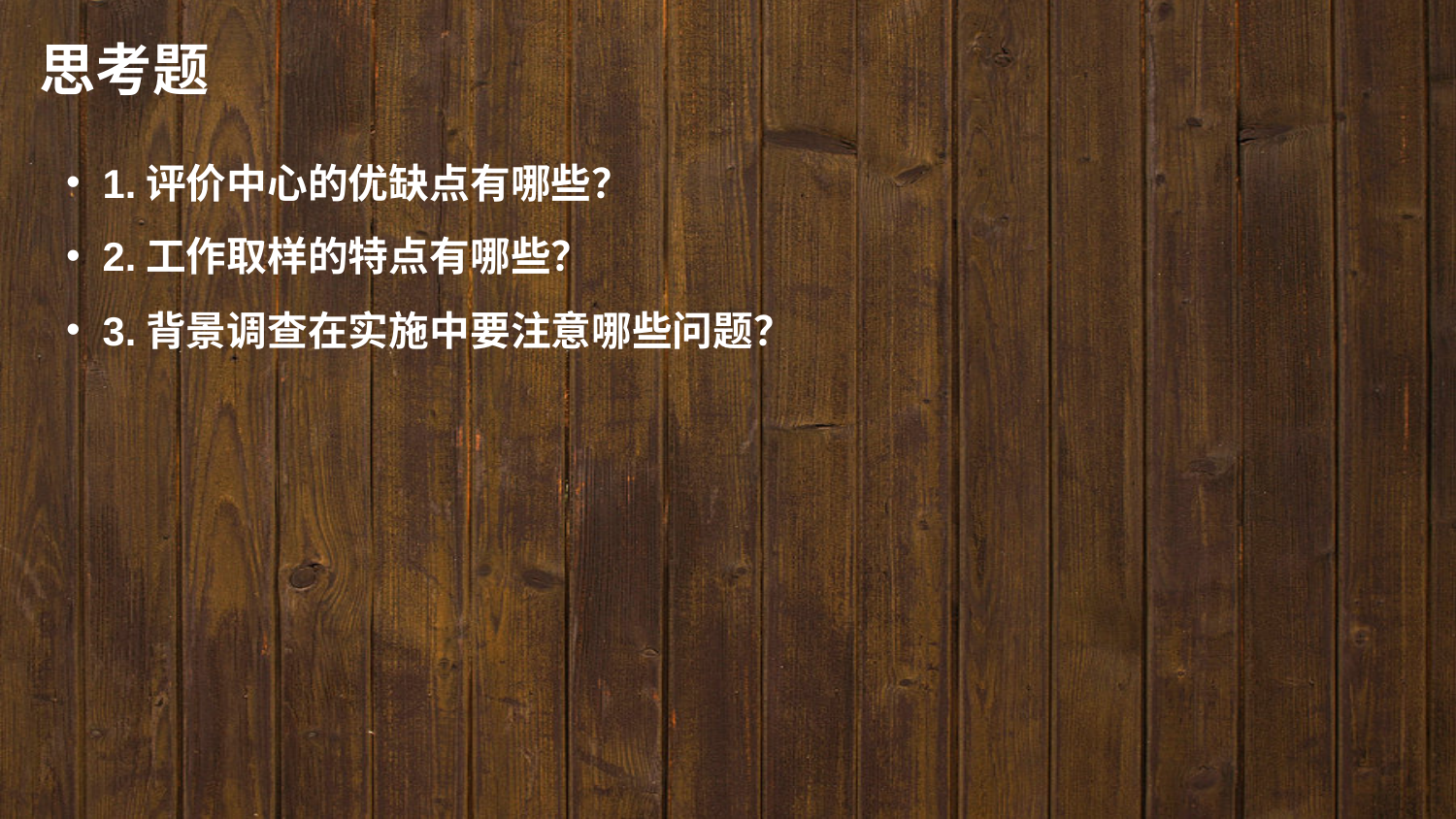

思考题
1.评价中心的优缺点有哪些？
2.工作取样的特点有哪些？
3.背景调查在实施中要注意哪些问题？